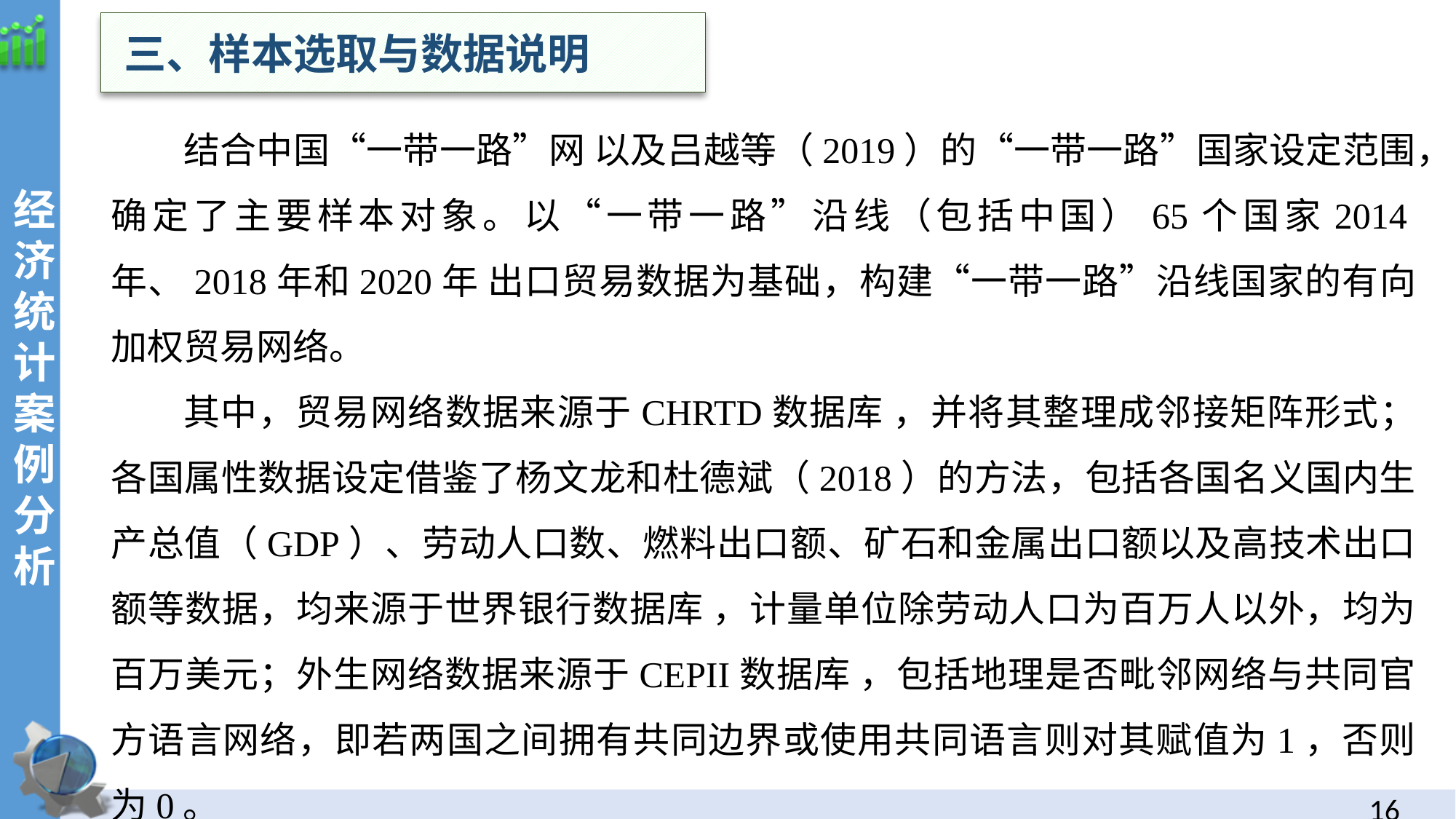

三、样本选取与数据说明
结合中国“一带一路”网 以及吕越等（2019）的“一带一路”国家设定范围，确定了主要样本对象。以“一带一路”沿线（包括中国）65个国家2014年、2018年和2020年 出口贸易数据为基础，构建“一带一路”沿线国家的有向加权贸易网络。
其中，贸易网络数据来源于CHRTD数据库 ，并将其整理成邻接矩阵形式；各国属性数据设定借鉴了杨文龙和杜德斌（2018）的方法，包括各国名义国内生产总值（GDP）、劳动人口数、燃料出口额、矿石和金属出口额以及高技术出口额等数据，均来源于世界银行数据库 ，计量单位除劳动人口为百万人以外，均为百万美元；外生网络数据来源于CEPII数据库 ，包括地理是否毗邻网络与共同官方语言网络，即若两国之间拥有共同边界或使用共同语言则对其赋值为1，否则为0。
经
济统计案例分析

16